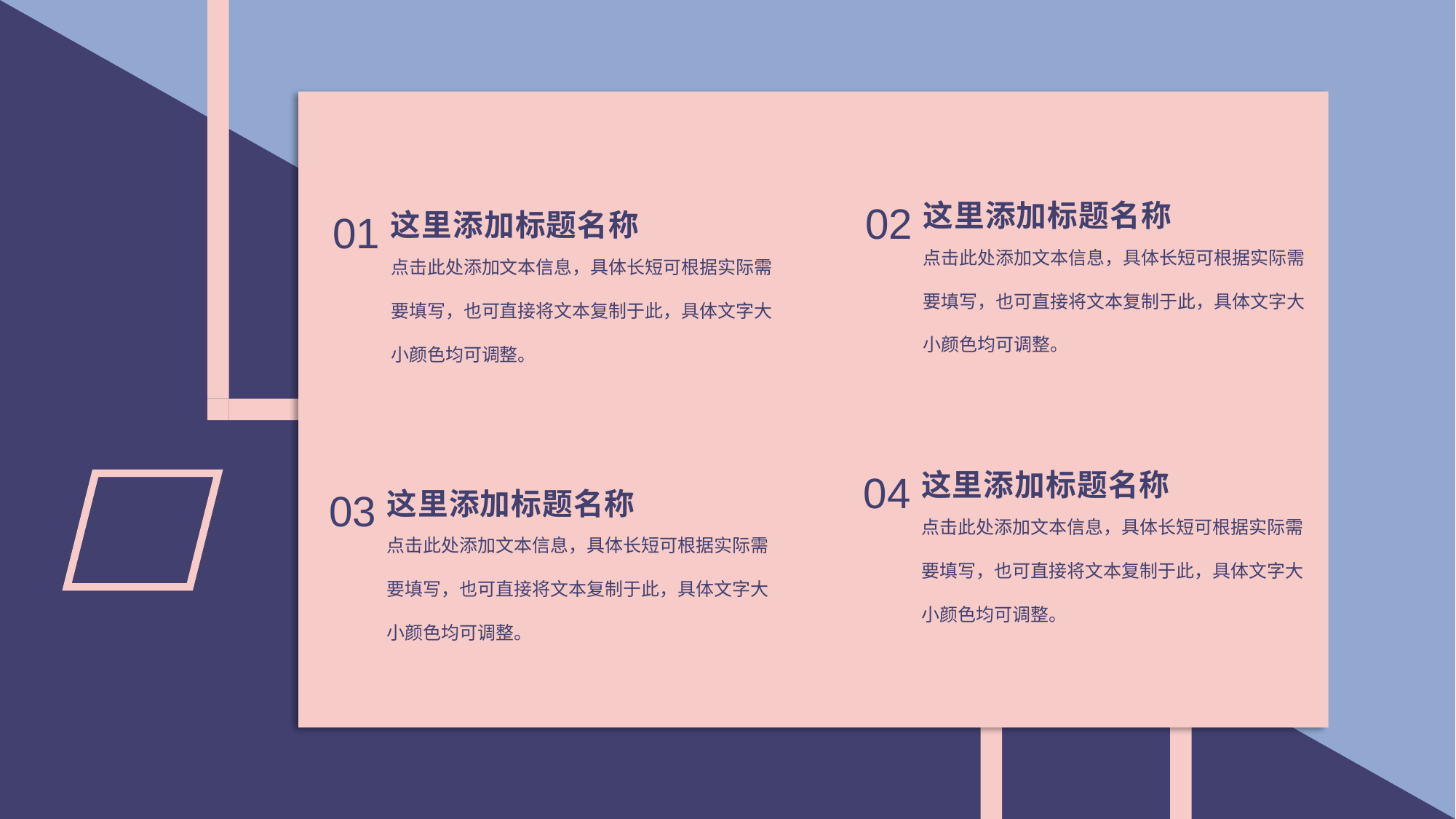

02
这里添加标题名称
点击此处添加文本信息，具体长短可根据实际需要填写，也可直接将文本复制于此，具体文字大小颜色均可调整。

01
这里添加标题名称
点击此处添加文本信息，具体长短可根据实际需要填写，也可直接将文本复制于此，具体文字大小颜色均可调整。

04
这里添加标题名称
点击此处添加文本信息，具体长短可根据实际需要填写，也可直接将文本复制于此，具体文字大小颜色均可调整。

03
这里添加标题名称
点击此处添加文本信息，具体长短可根据实际需要填写，也可直接将文本复制于此，具体文字大小颜色均可调整。